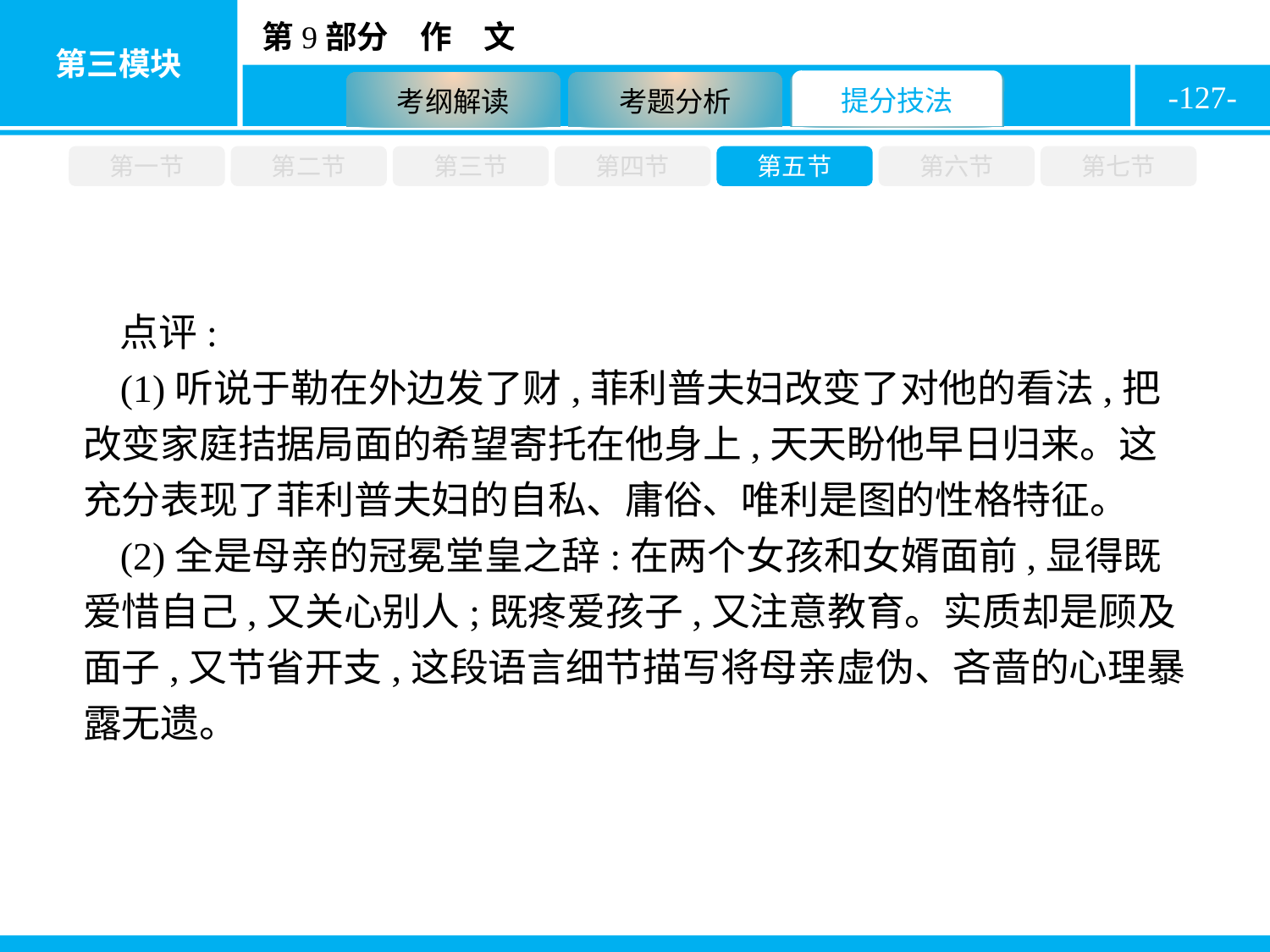

-127-
第一节
第二节
第三节
第四节
第五节
第六节
第七节
点评:
(1)听说于勒在外边发了财,菲利普夫妇改变了对他的看法,把改变家庭拮据局面的希望寄托在他身上,天天盼他早日归来。这充分表现了菲利普夫妇的自私、庸俗、唯利是图的性格特征。
(2)全是母亲的冠冕堂皇之辞:在两个女孩和女婿面前,显得既爱惜自己,又关心别人;既疼爱孩子,又注意教育。实质却是顾及面子,又节省开支,这段语言细节描写将母亲虚伪、吝啬的心理暴露无遗。